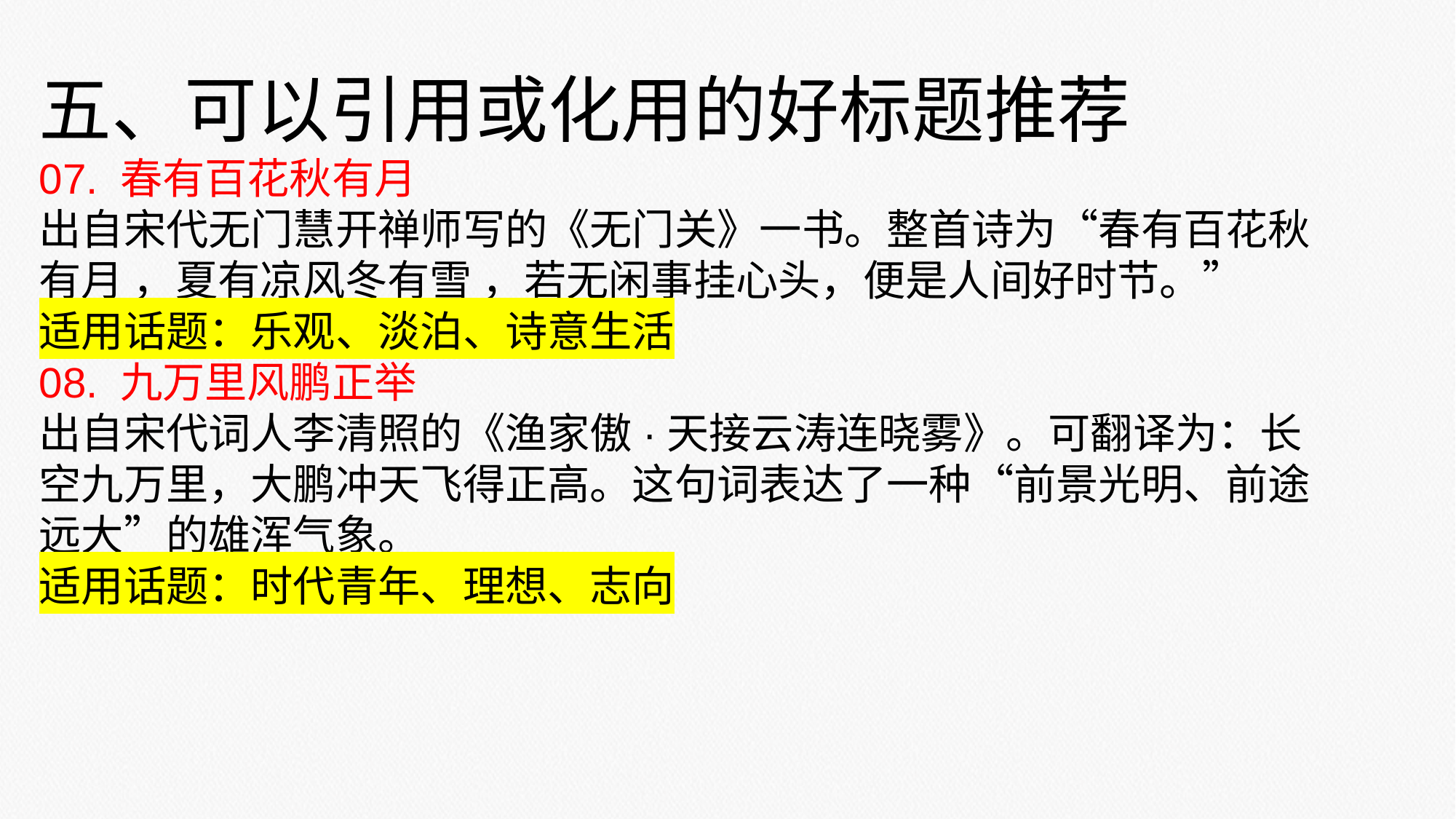

五、可以引用或化用的好标题推荐
07. 春有百花秋有月
出自宋代无门慧开禅师写的《无门关》一书。整首诗为“春有百花秋有月 ，夏有凉风冬有雪 ，若无闲事挂心头，便是人间好时节。”
适用话题：乐观、淡泊、诗意生活
08. 九万里风鹏正举
出自宋代词人李清照的《渔家傲·天接云涛连晓雾》。可翻译为：长空九万里，大鹏冲天飞得正高。这句词表达了一种“前景光明、前途远大”的雄浑气象。
适用话题：时代青年、理想、志向